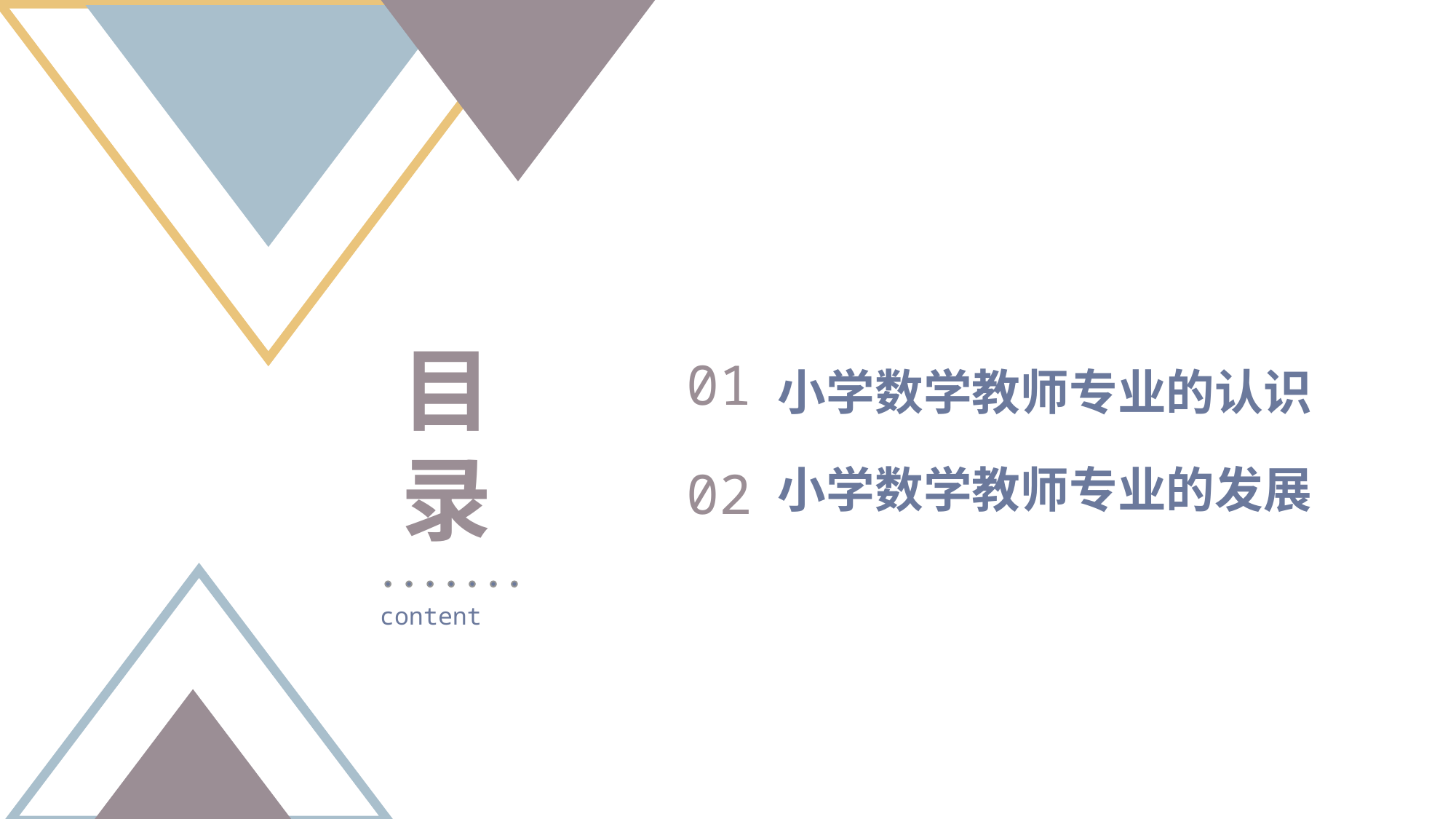

目 录
01
小学数学教师专业的认识
小学数学教师专业的发展
02

content